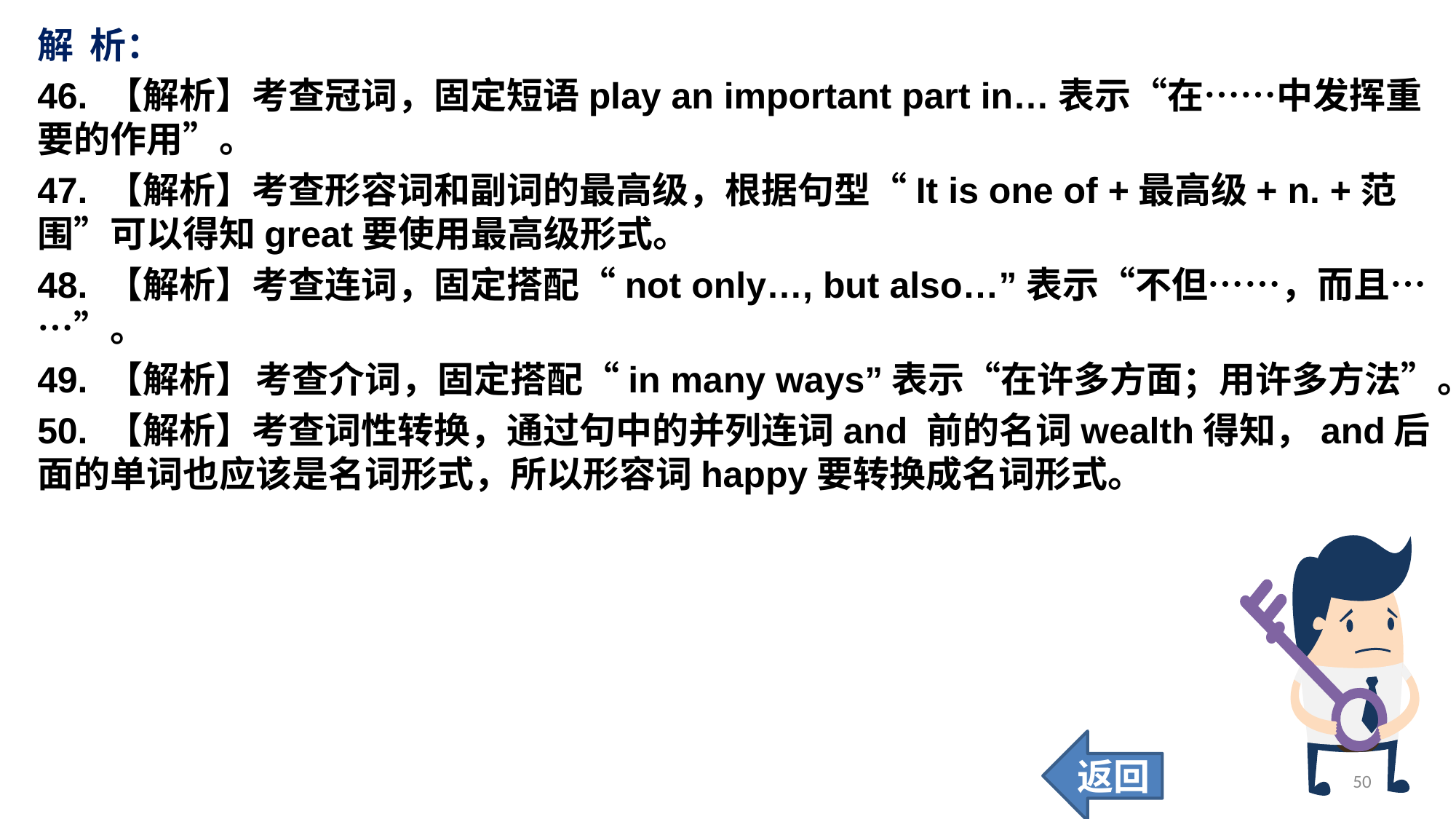

解  析：
46. 【解析】考查冠词，固定短语play an important part in…表示“在……中发挥重要的作用”。
47. 【解析】考查形容词和副词的最高级，根据句型“It is one of +最高级+ n. +范围”可以得知great要使用最高级形式。
48. 【解析】考查连词，固定搭配“not only…, but also…”表示“不但……，而且……”。
49. 【解析】	考查介词，固定搭配“in many ways”表示“在许多方面；用许多方法”。
50. 【解析】考查词性转换，通过句中的并列连词and 前的名词wealth得知，and后面的单词也应该是名词形式，所以形容词happy要转换成名词形式。

返回
50